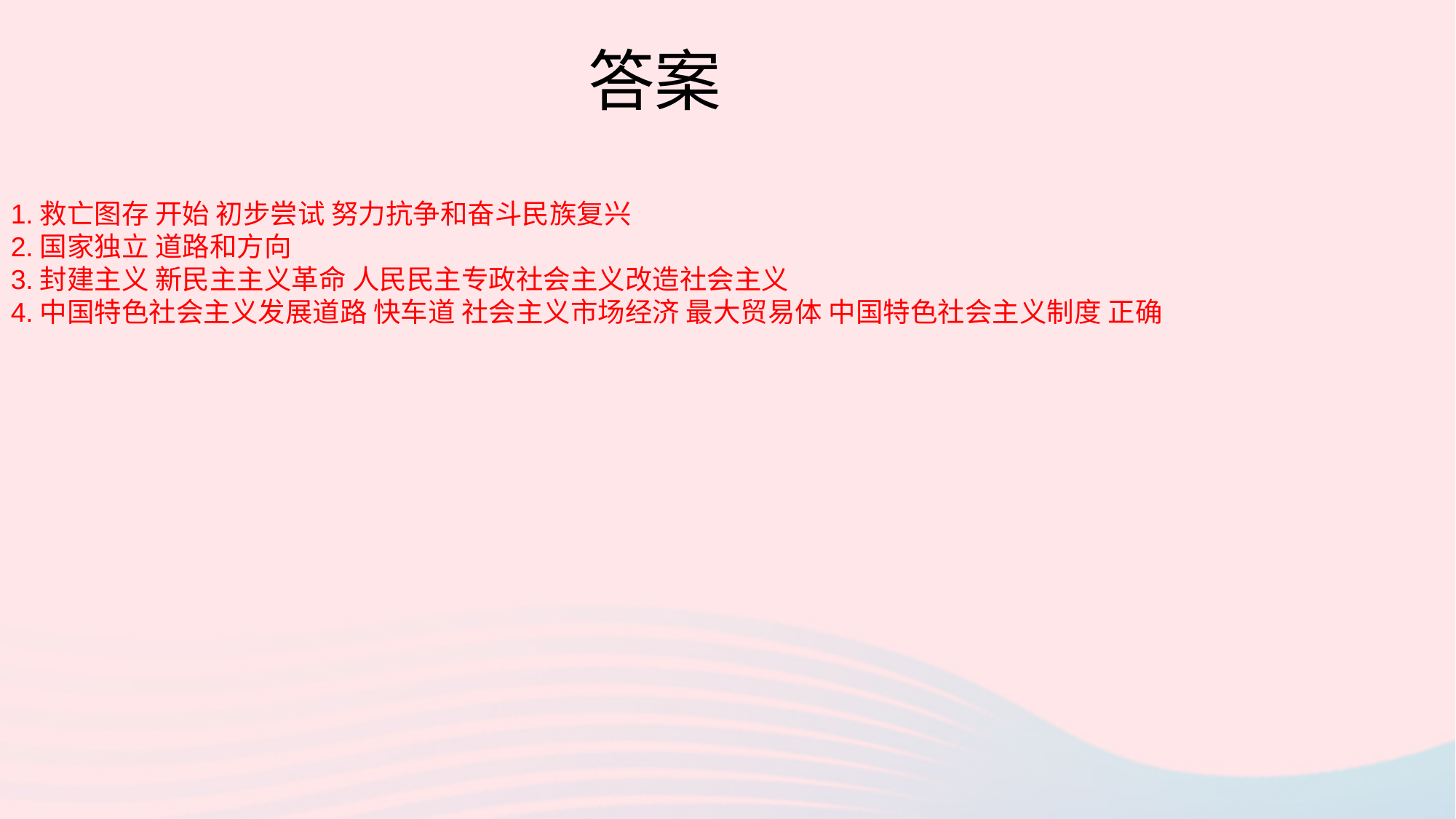

答案
1.救亡图存 开始 初步尝试 努力抗争和奋斗民族复兴
2.国家独立 道路和方向
3.封建主义 新民主主义革命 人民民主专政社会主义改造社会主义
4.中国特色社会主义发展道路 快车道 社会主义市场经济 最大贸易体 中国特色社会主义制度 正确